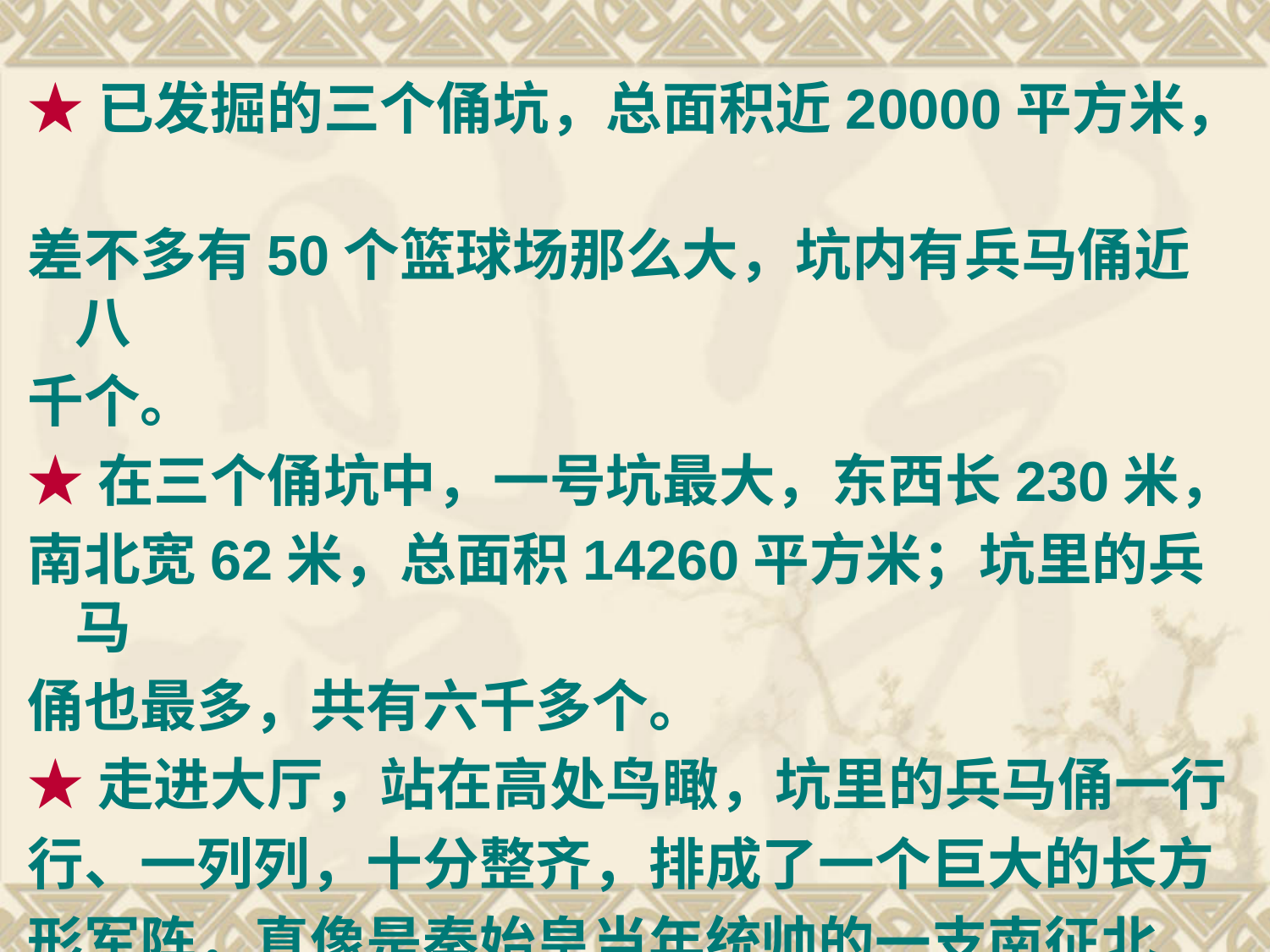

★已发掘的三个俑坑，总面积近20000平方米，
差不多有50个篮球场那么大，坑内有兵马俑近八
千个。
★在三个俑坑中，一号坑最大，东西长230米，
南北宽62米，总面积14260平方米；坑里的兵马
俑也最多，共有六千多个。
★走进大厅，站在高处鸟瞰，坑里的兵马俑一行
行、一列列，十分整齐，排成了一个巨大的长方
形军阵，真像是秦始皇当年统帅的一支南征北
战、所向披靡的大军。